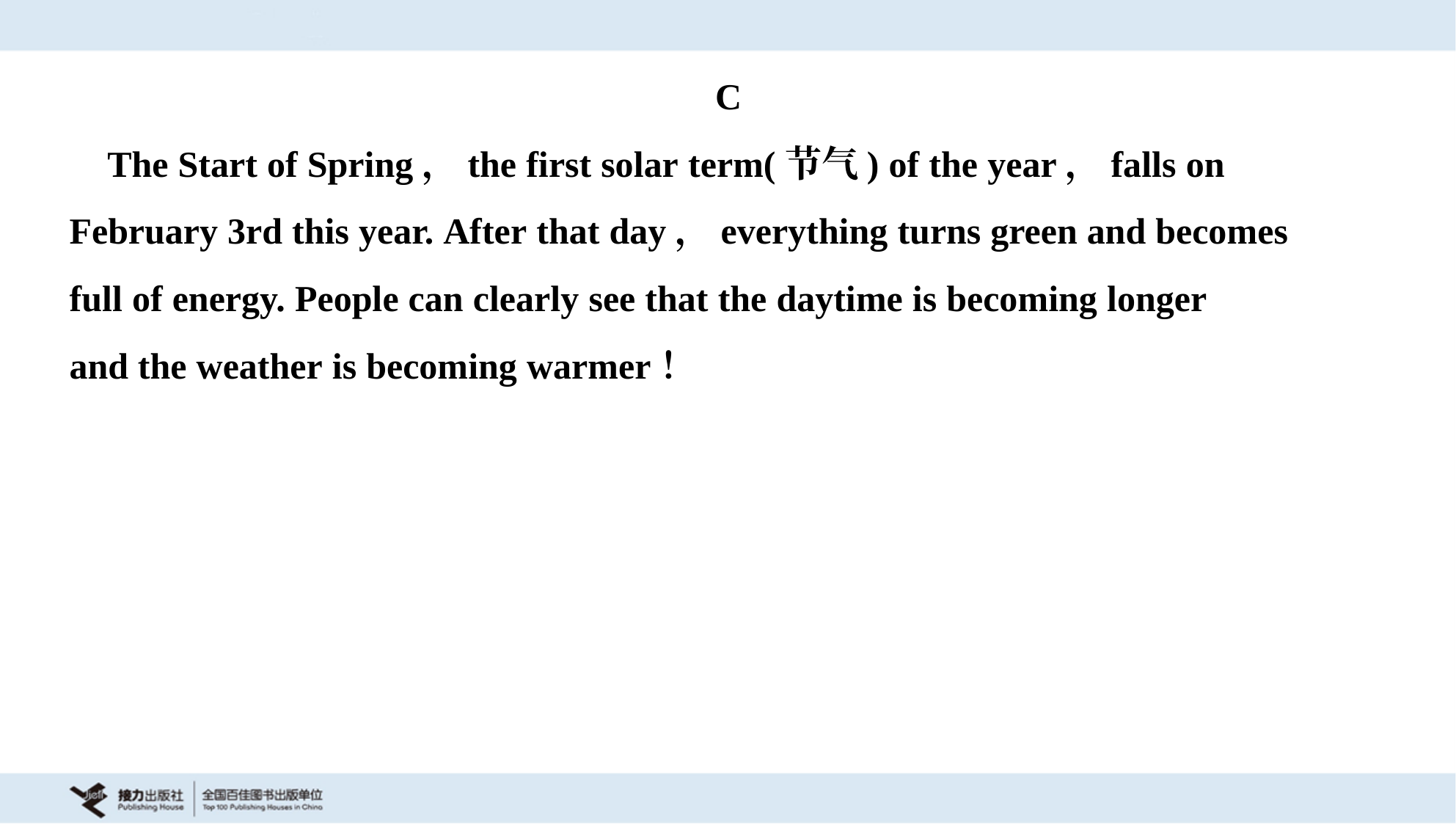

C
    The Start of Spring，the first solar term(节气) of the year，falls on
February 3rd this year. After that day，everything turns green and becomes
full of energy. People can clearly see that the daytime is becoming longer
and the weather is becoming warmer！